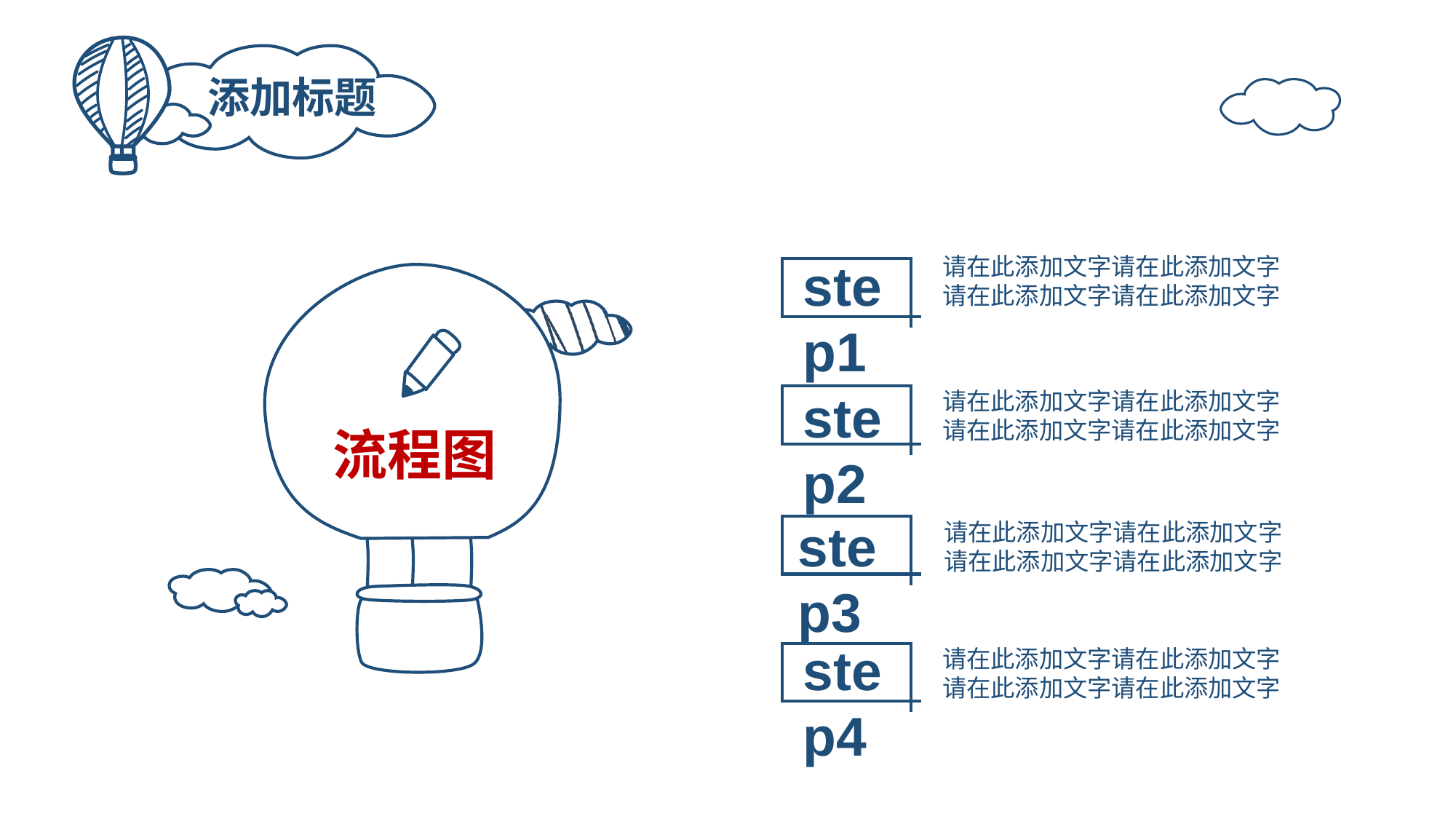

添加标题

step1
请在此添加文字请在此添加文字请在此添加文字请在此添加文字

step2
请在此添加文字请在此添加文字请在此添加文字请在此添加文字

流程图
step3
请在此添加文字请在此添加文字请在此添加文字请在此添加文字

step4
请在此添加文字请在此添加文字请在此添加文字请在此添加文字